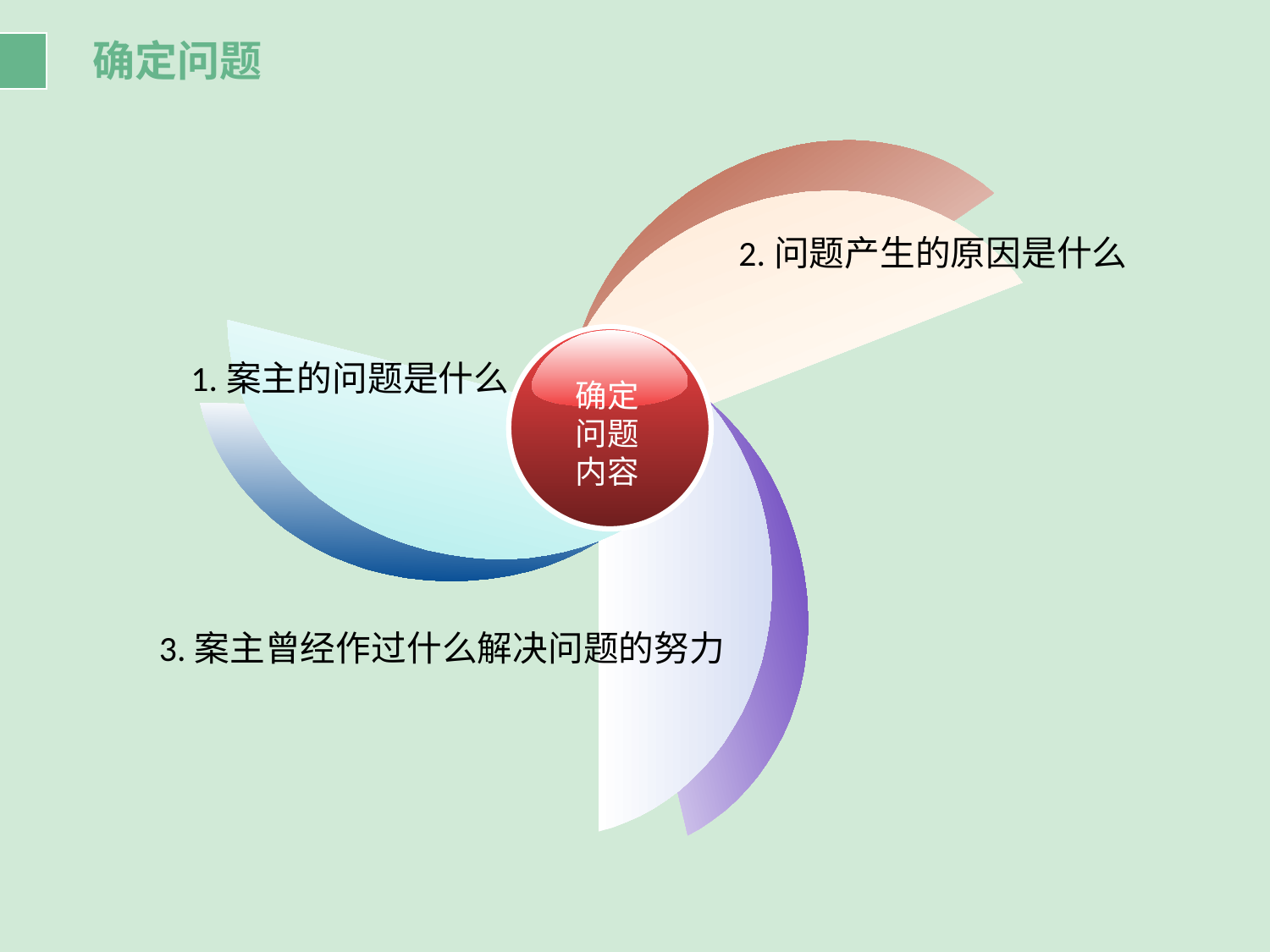

确定问题

2.问题产生的原因是什么

1.案主的问题是什么
确定
问题
内容
3.案主曾经作过什么解决问题的努力